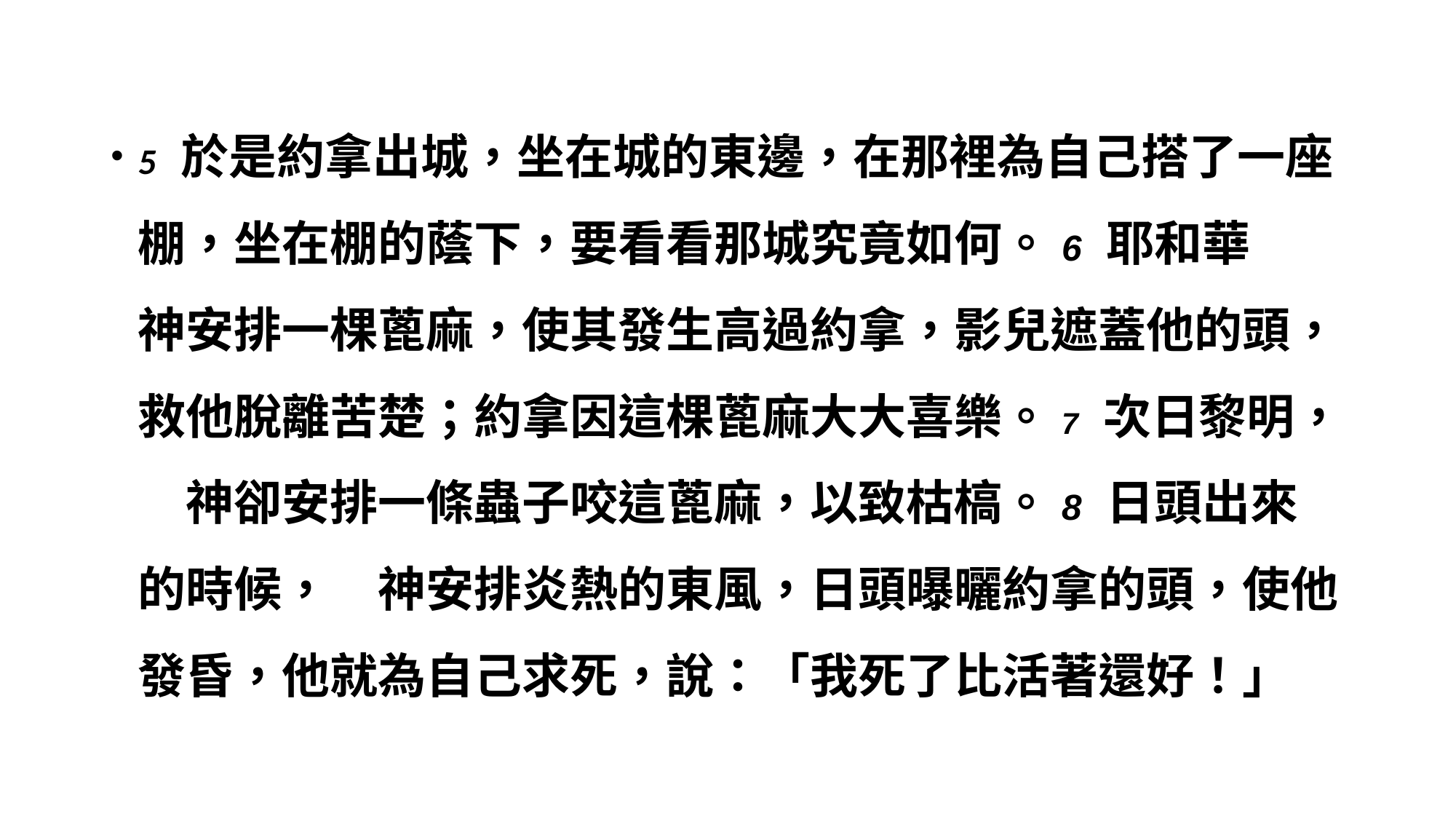

5 於是約拿出城，坐在城的東邊，在那裡為自己搭了一座棚，坐在棚的蔭下，要看看那城究竟如何。6 耶和華　神安排一棵蓖麻，使其發生高過約拿，影兒遮蓋他的頭，救他脫離苦楚；約拿因這棵蓖麻大大喜樂。7 次日黎明，　神卻安排一條蟲子咬這蓖麻，以致枯槁。8 日頭出來的時候，　神安排炎熱的東風，日頭曝曬約拿的頭，使他發昏，他就為自己求死，說：「我死了比活著還好！」